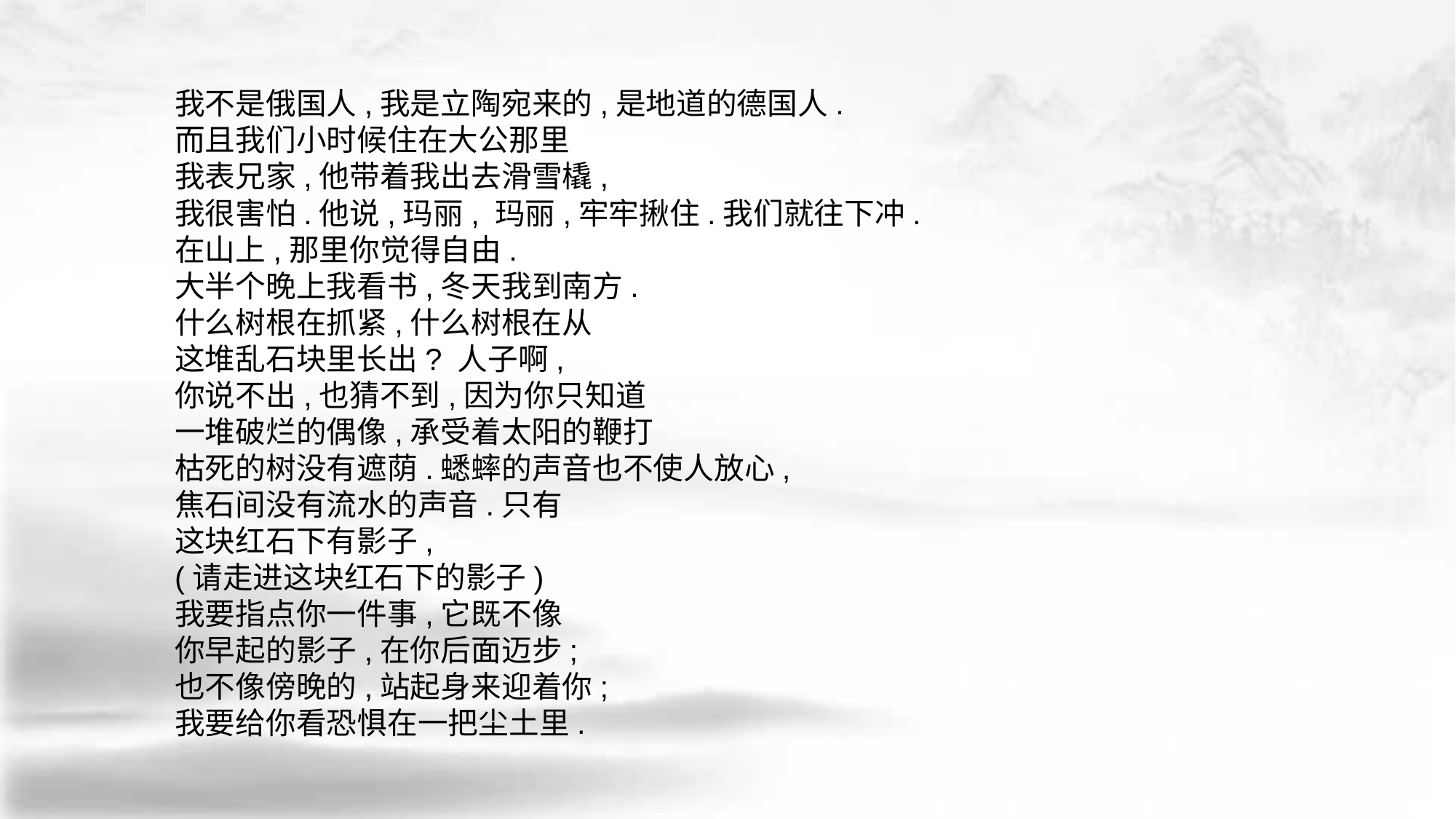

我不是俄国人,我是立陶宛来的,是地道的德国人.
而且我们小时候住在大公那里
我表兄家,他带着我出去滑雪橇,
我很害怕.他说,玛丽, 玛丽,牢牢揪住.我们就往下冲.
在山上,那里你觉得自由.
大半个晚上我看书,冬天我到南方.
什么树根在抓紧,什么树根在从
这堆乱石块里长出? 人子啊,
你说不出,也猜不到,因为你只知道
一堆破烂的偶像,承受着太阳的鞭打
枯死的树没有遮荫.蟋蟀的声音也不使人放心,
焦石间没有流水的声音.只有
这块红石下有影子,
(请走进这块红石下的影子)
我要指点你一件事,它既不像
你早起的影子,在你后面迈步;
也不像傍晚的,站起身来迎着你;
我要给你看恐惧在一把尘土里.